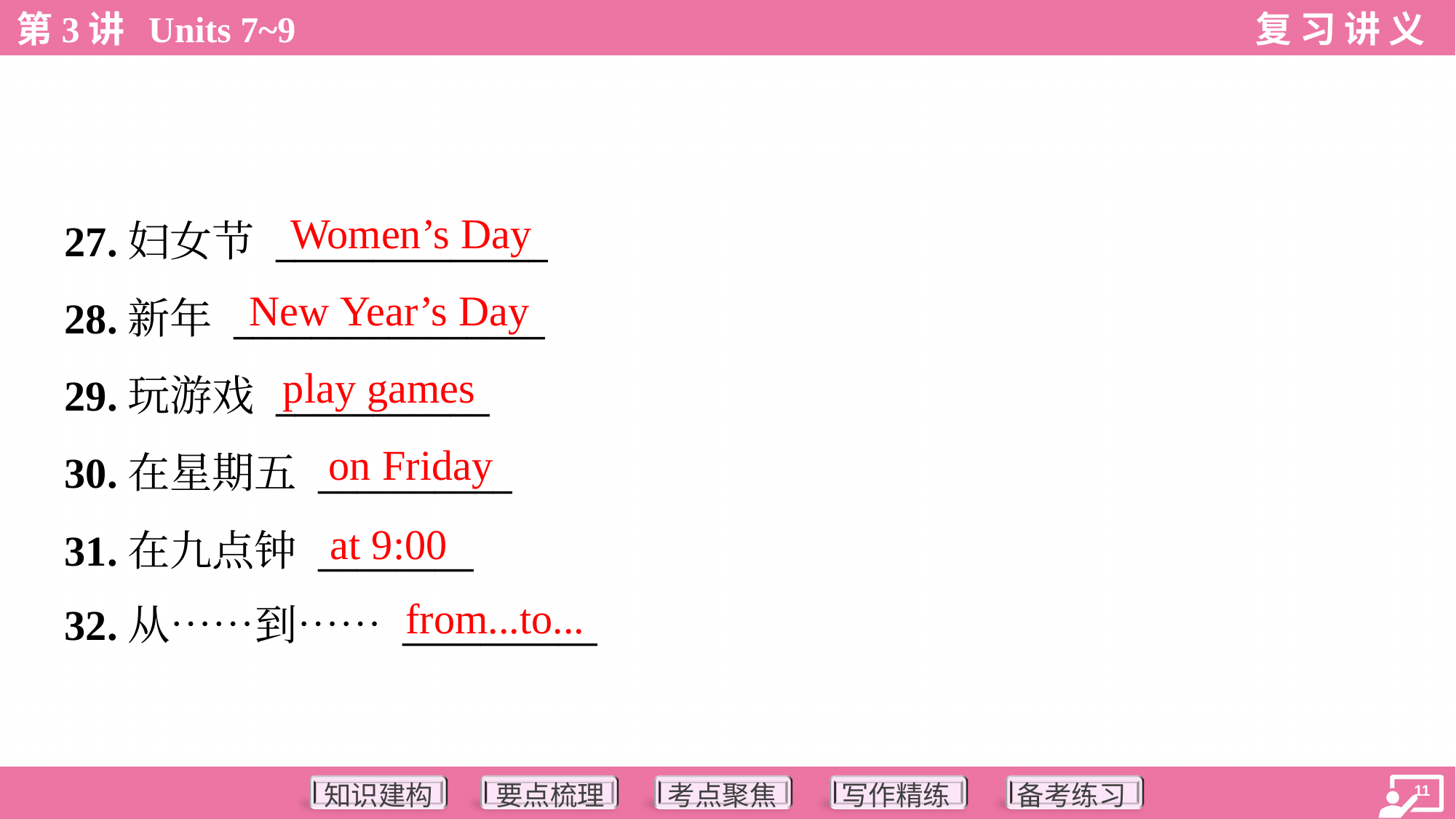

Women’s Day
27.妇女节 ______________
28.新年 ________________
29.玩游戏 ___________
30.在星期五 __________
31.在九点钟 ________
32.从……到…… __________
New Year’s Day
play games
on Friday
at 9:00
from...to...